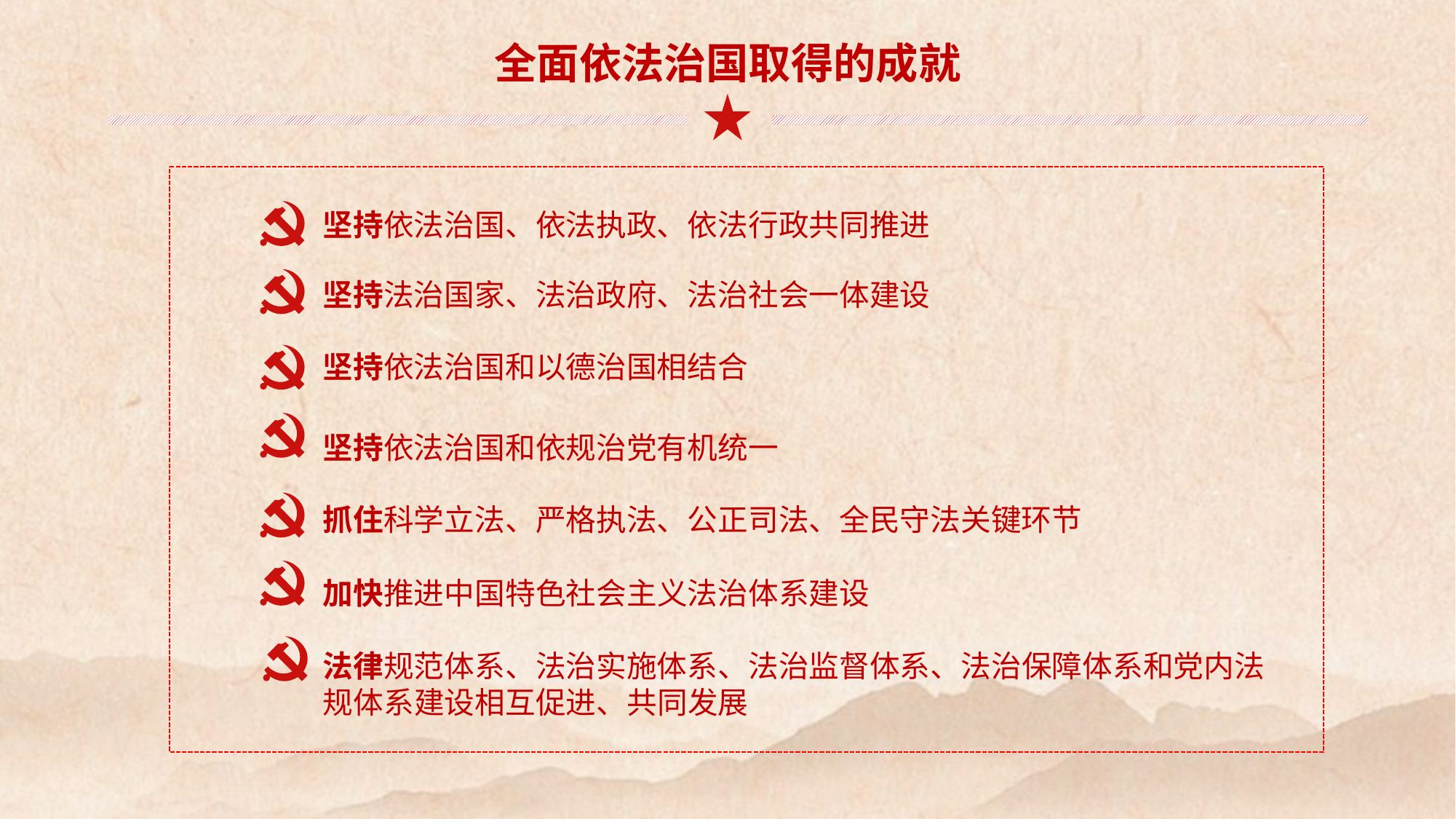

全面依法治国取得的成就

坚持依法治国、依法执政、依法行政共同推进

坚持法治国家、法治政府、法治社会一体建设

坚持依法治国和以德治国相结合

坚持依法治国和依规治党有机统一

抓住科学立法、严格执法、公正司法、全民守法关键环节

加快推进中国特色社会主义法治体系建设

法律规范体系、法治实施体系、法治监督体系、法治保障体系和党内法规体系建设相互促进、共同发展